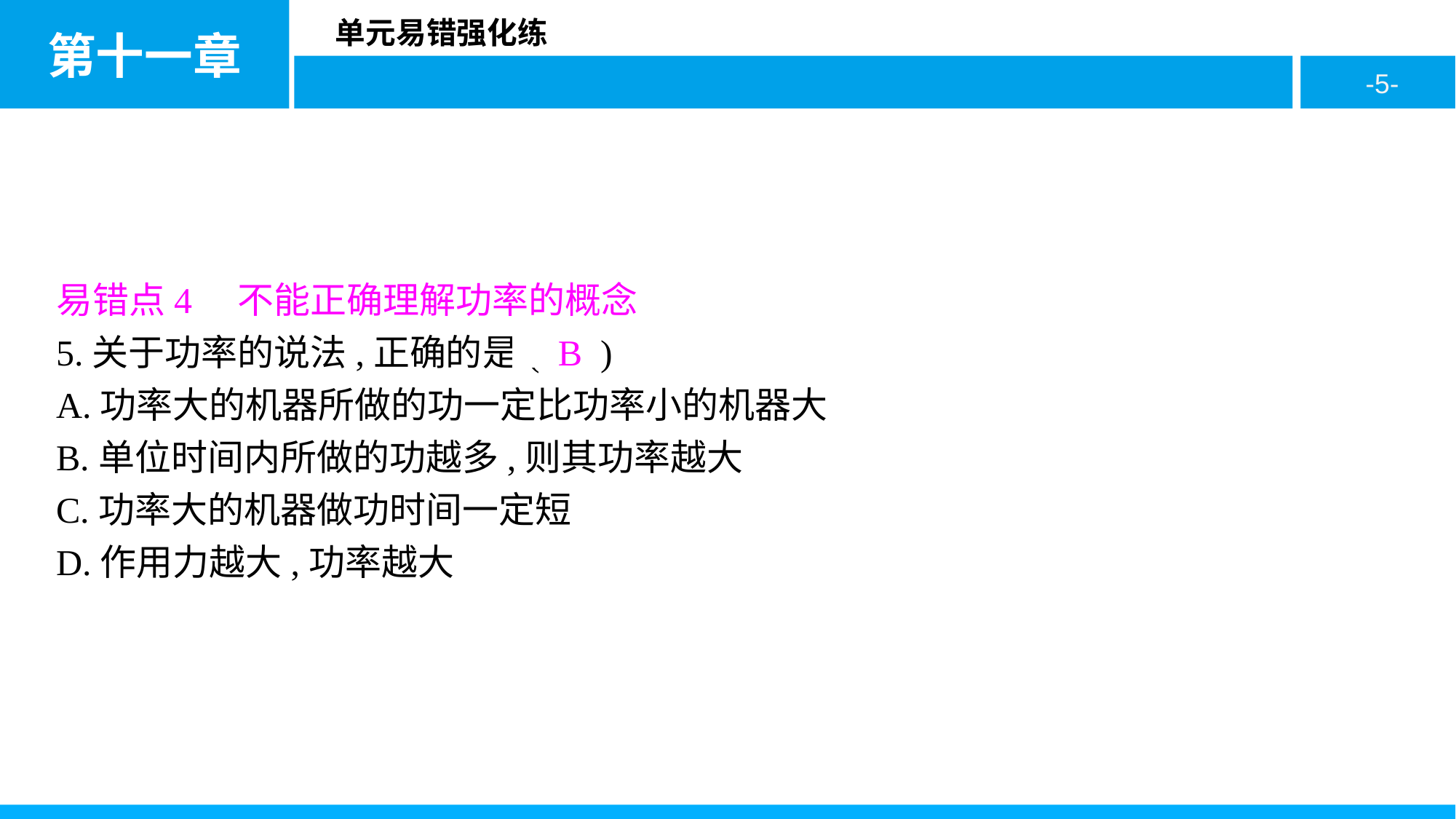

易错点4　不能正确理解功率的概念
5.关于功率的说法,正确的是(  B  )
A.功率大的机器所做的功一定比功率小的机器大
B.单位时间内所做的功越多,则其功率越大
C.功率大的机器做功时间一定短
D.作用力越大,功率越大